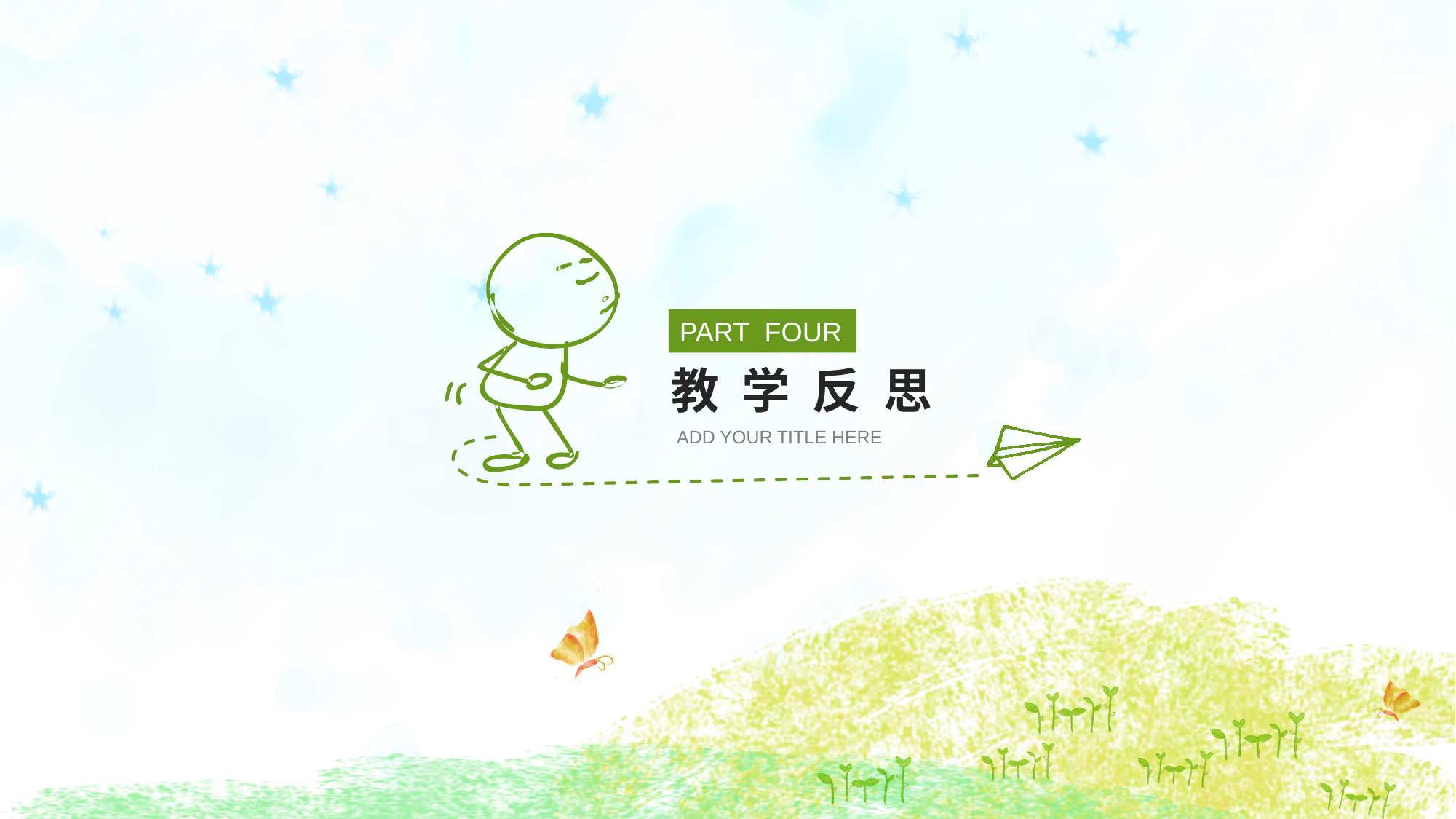

PART  FOUR
教  学  反  思
ADD YOUR TITLE HERE